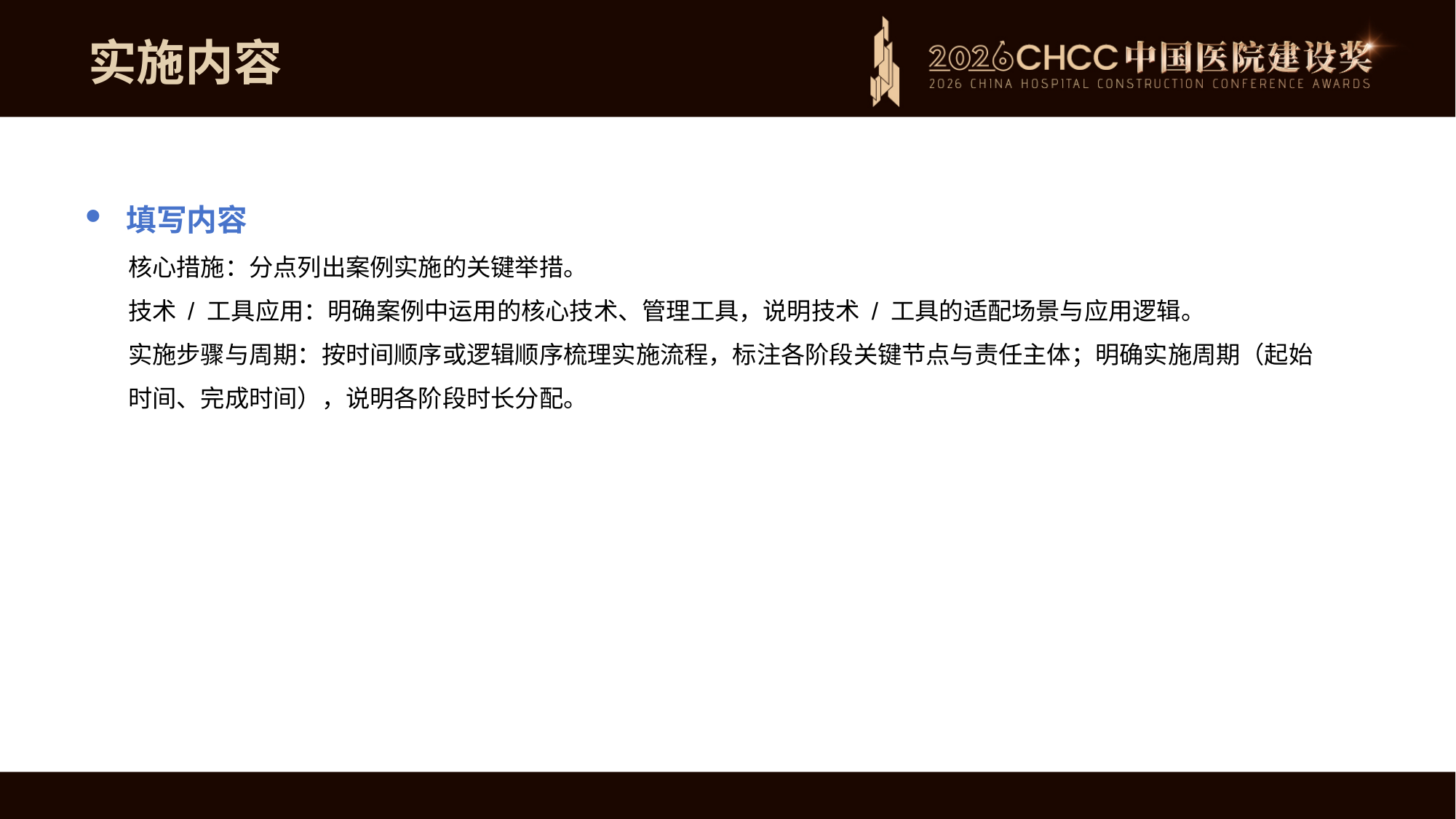

实施内容
填写内容
核心措施：分点列出案例实施的关键举措。
技术 / 工具应用：明确案例中运用的核心技术、管理工具，说明技术 / 工具的适配场景与应用逻辑。
实施步骤与周期：按时间顺序或逻辑顺序梳理实施流程，标注各阶段关键节点与责任主体；明确实施周期（起始时间、完成时间），说明各阶段时长分配。